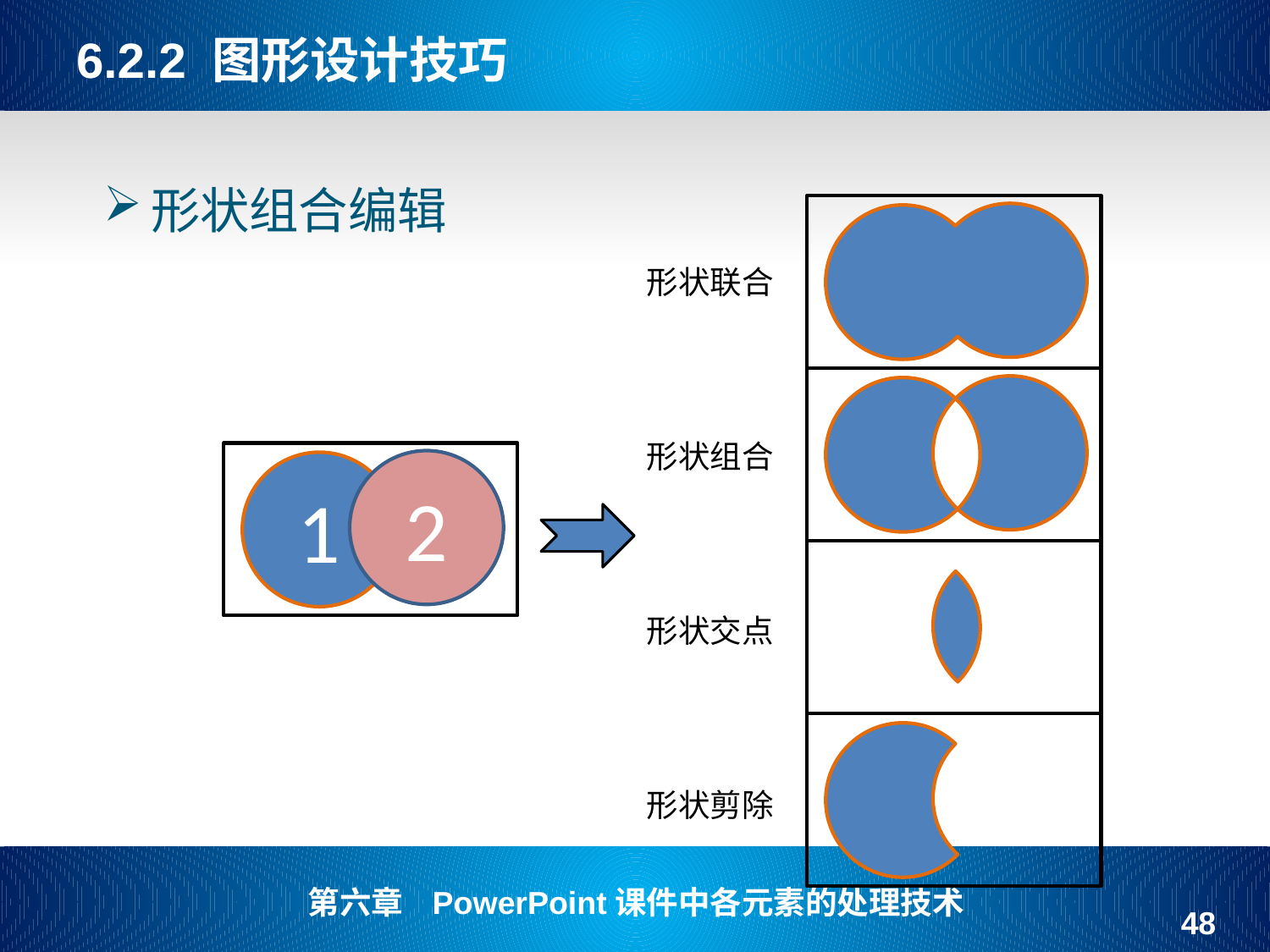

# 6.2.2 图形设计技巧
形状组合编辑

形状联合

形状组合

2
1

形状交点

形状剪除
48